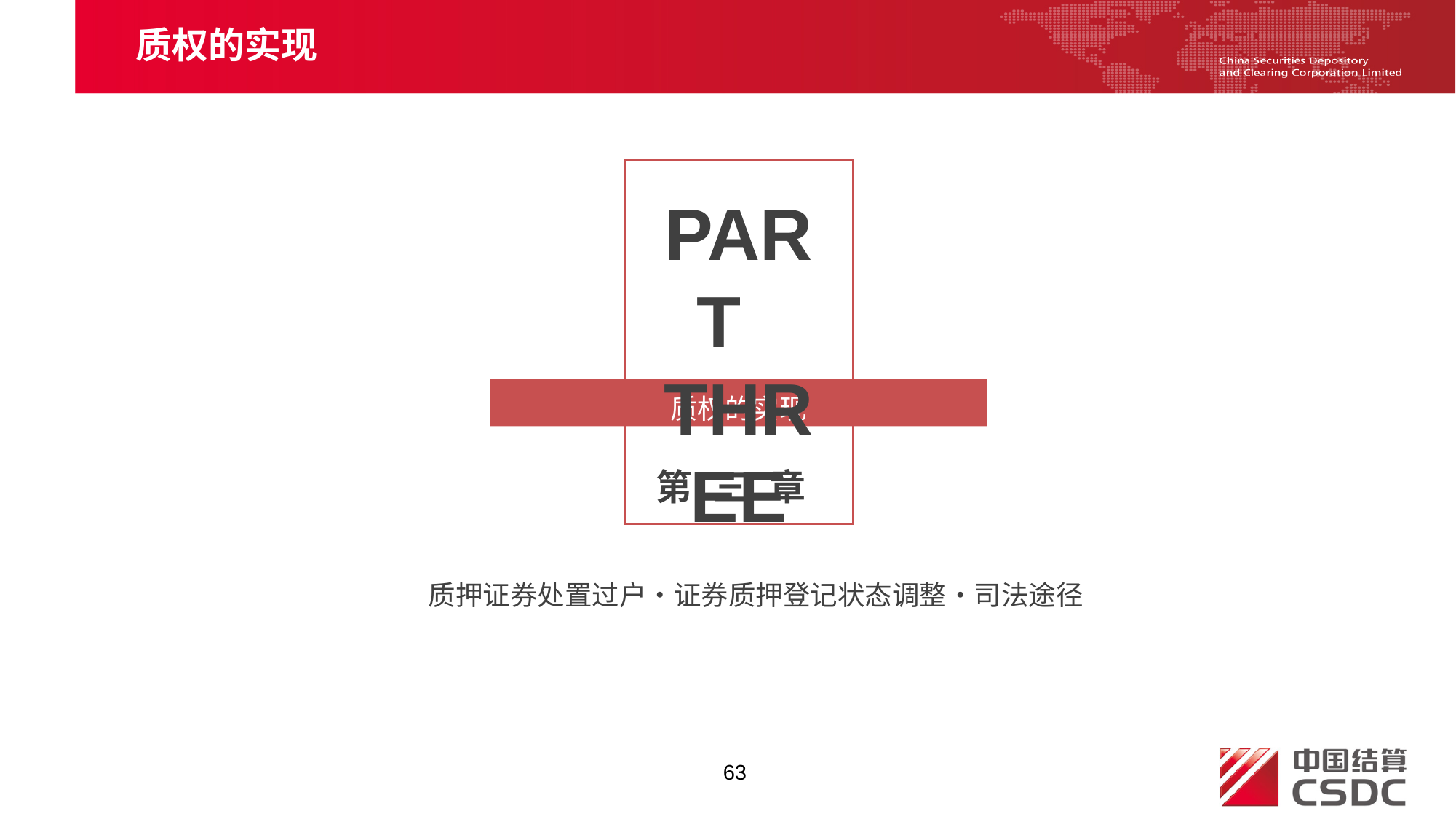

质权的实现

PART   THREE
质权的实现

第 三 章
质押证券处置过户•证券质押登记状态调整•司法途径
63